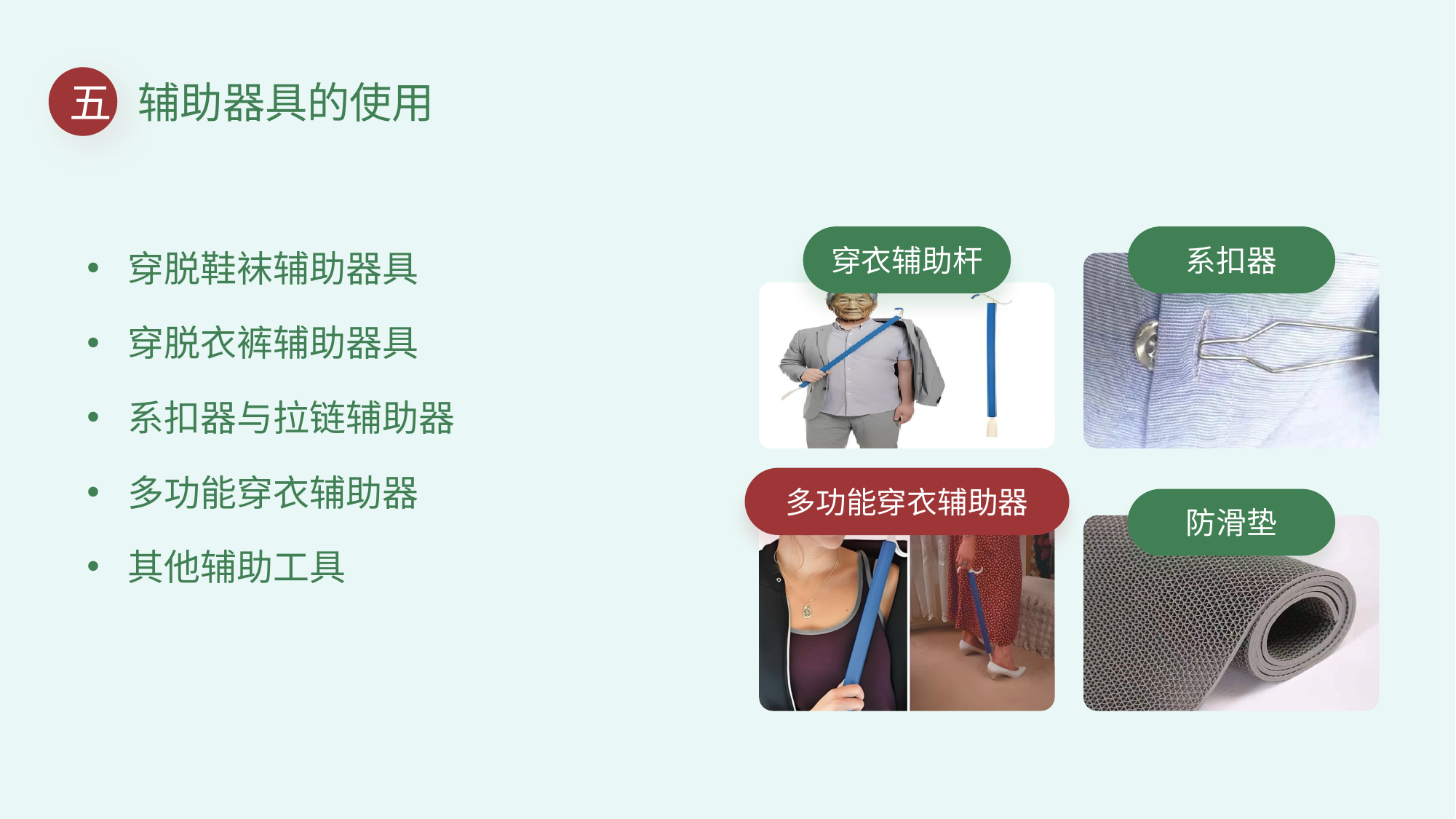

五
辅助器具的使用
穿脱鞋袜辅助器具
穿脱衣裤辅助器具
系扣器与拉链辅助器
多功能穿衣辅助器
其他辅助工具

穿衣辅助杆

系扣器

多功能穿衣辅助器

防滑垫